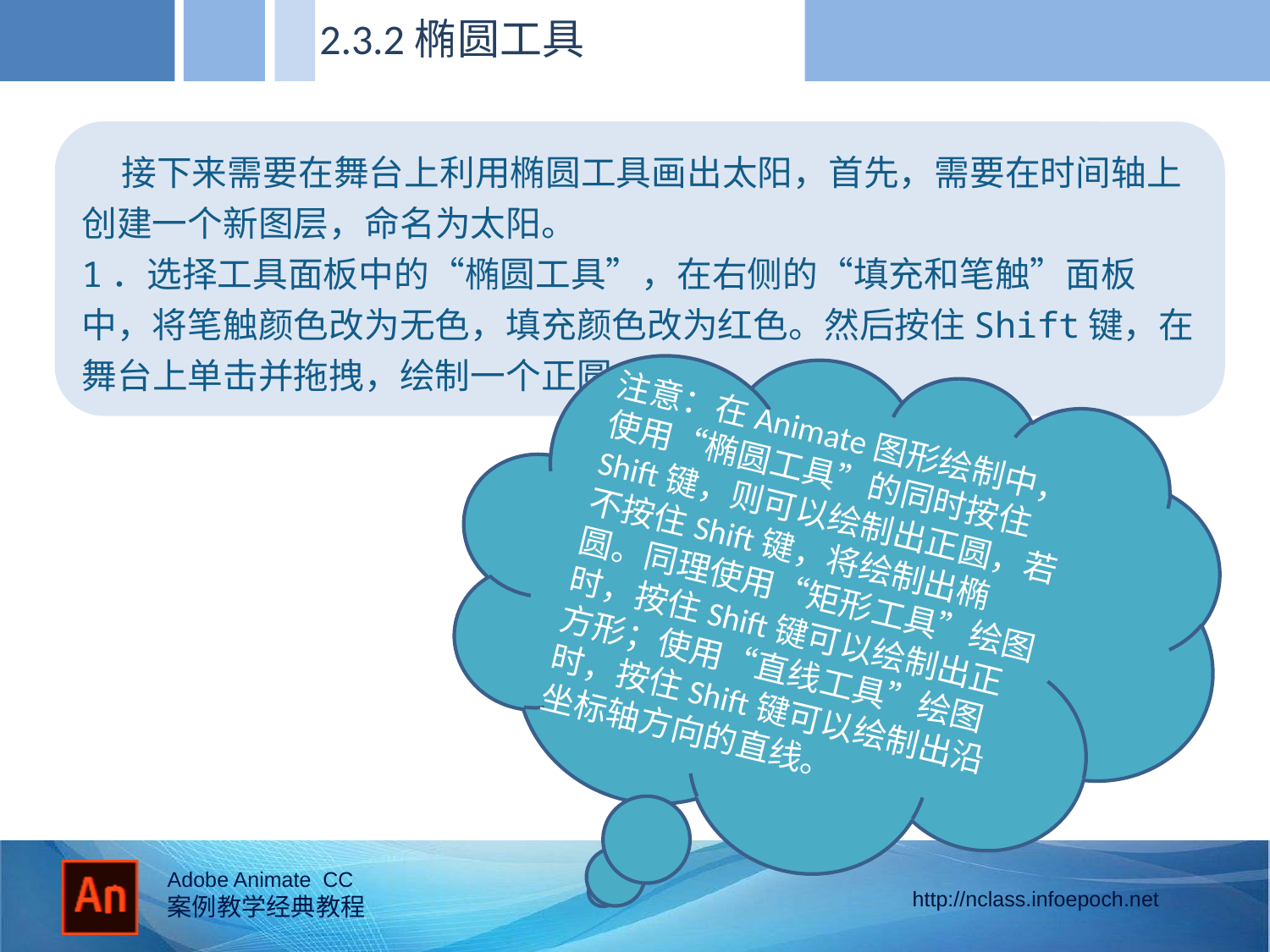

2.3.2椭圆工具
    接下来需要在舞台上利用椭圆工具画出太阳，首先，需要在时间轴上创建一个新图层，命名为太阳。
1．选择工具面板中的“椭圆工具”，在右侧的“填充和笔触”面板中，将笔触颜色改为无色，填充颜色改为红色。然后按住Shift键，在舞台上单击并拖拽，绘制一个正圆。
注意：在Animate图形绘制中，使用“椭圆工具”的同时按住Shift键，则可以绘制出正圆，若不按住Shift键，将绘制出椭圆。同理使用“矩形工具”绘图时，按住Shift键可以绘制出正方形；使用“直线工具”绘图时，按住Shift键可以绘制出沿坐标轴方向的直线。